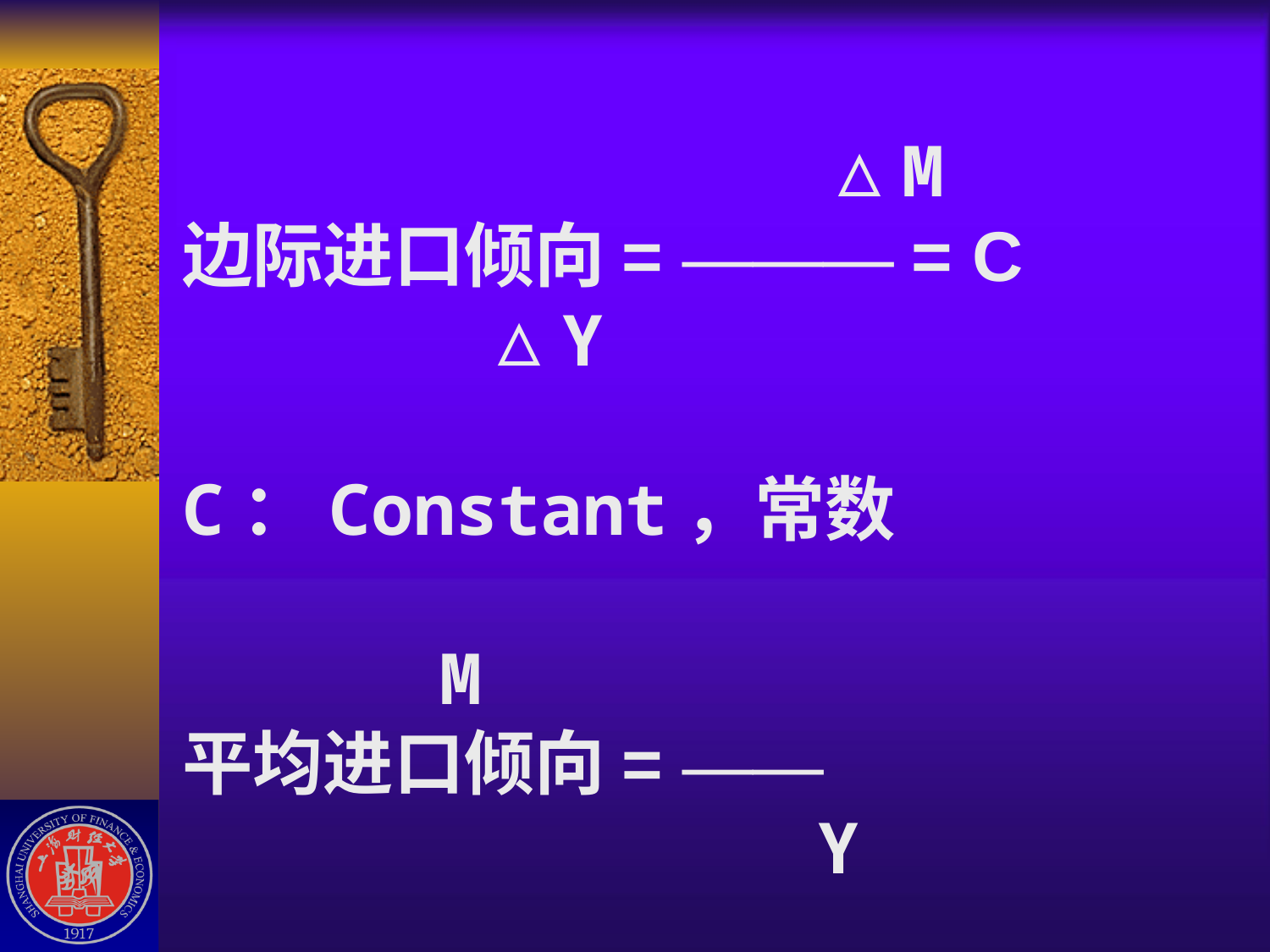

# △M 边际进口倾向= ——— = C △Y C：Constant，常数 M 平均进口倾向= —— Y